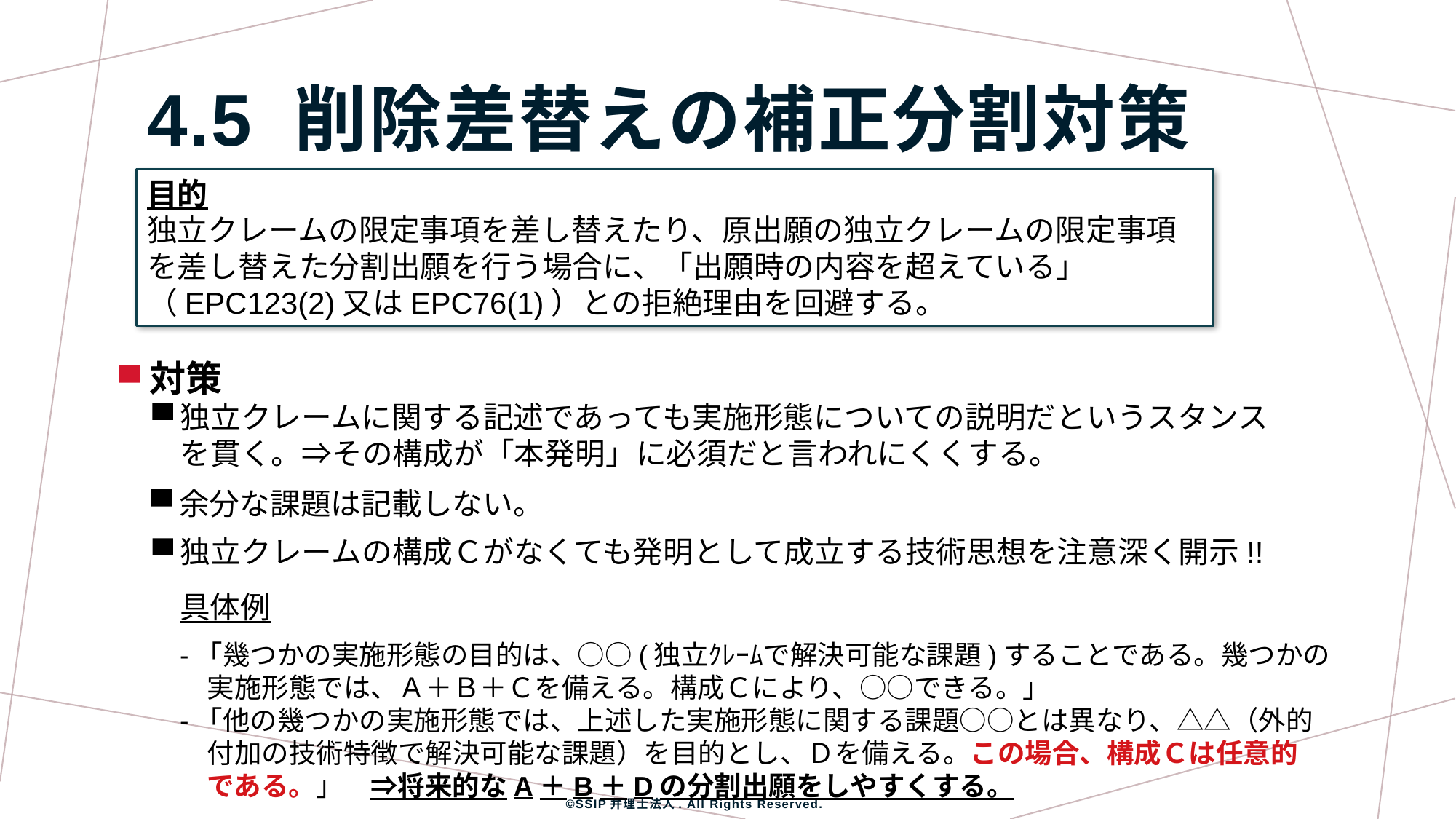

4.5 削除差替えの補正分割対策
目的
独立クレームの限定事項を差し替えたり、原出願の独立クレームの限定事項を差し替えた分割出願を行う場合に、「出願時の内容を超えている」（EPC123(2)又はEPC76(1)）との拒絶理由を回避する。
対策

独立クレームに関する記述であっても実施形態についての説明だというスタンスを貫く。⇒その構成が「本発明」に必須だと言われにくくする。

余分な課題は記載しない。

独立クレームの構成Ｃがなくても発明として成立する技術思想を注意深く開示!!

具体例
-「幾つかの実施形態の目的は、○○(独立ｸﾚｰﾑで解決可能な課題)することである。幾つかの
　実施形態では、Ａ＋Ｂ＋Ｃを備える。構成Ｃにより、○○できる。」
-「他の幾つかの実施形態では、上述した実施形態に関する課題○○とは異なり、△△（外的
　付加の技術特徴で解決可能な課題）を目的とし、Ｄを備える。この場合、構成Ｃは任意的
　である。」　⇒将来的なA＋B＋Dの分割出願をしやすくする。
©SSIP弁理士法人. All Rights Reserved.